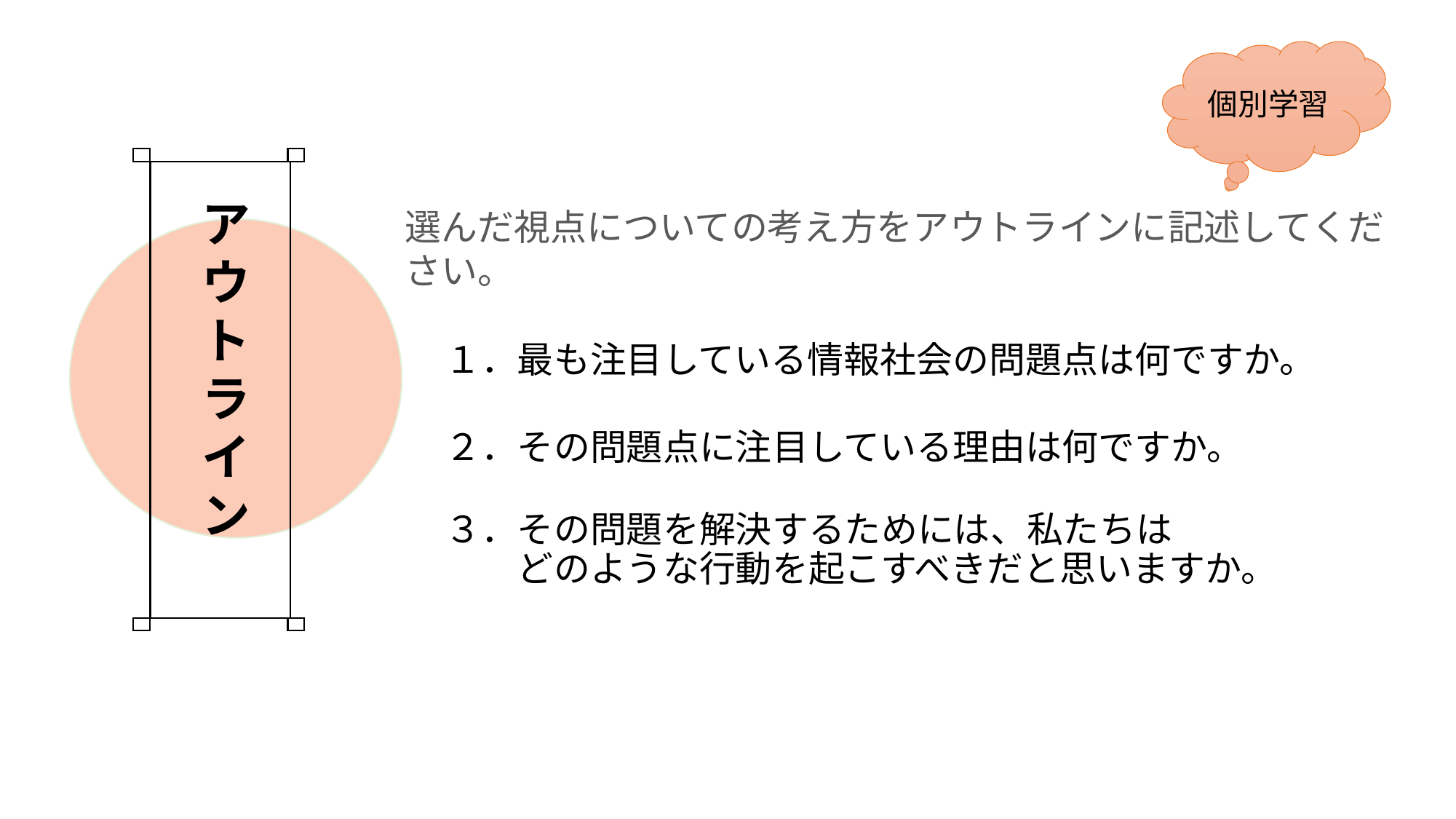

個別学習
ア
ウ
ト
ラ
イ
ン
選んだ視点についての考え方をアウトラインに記述してください。

１．最も注目している情報社会の問題点は何ですか。

２．その問題点に注目している理由は何ですか。

３．その問題を解決するためには、私たちは
　　どのような行動を起こすべきだと思いますか。